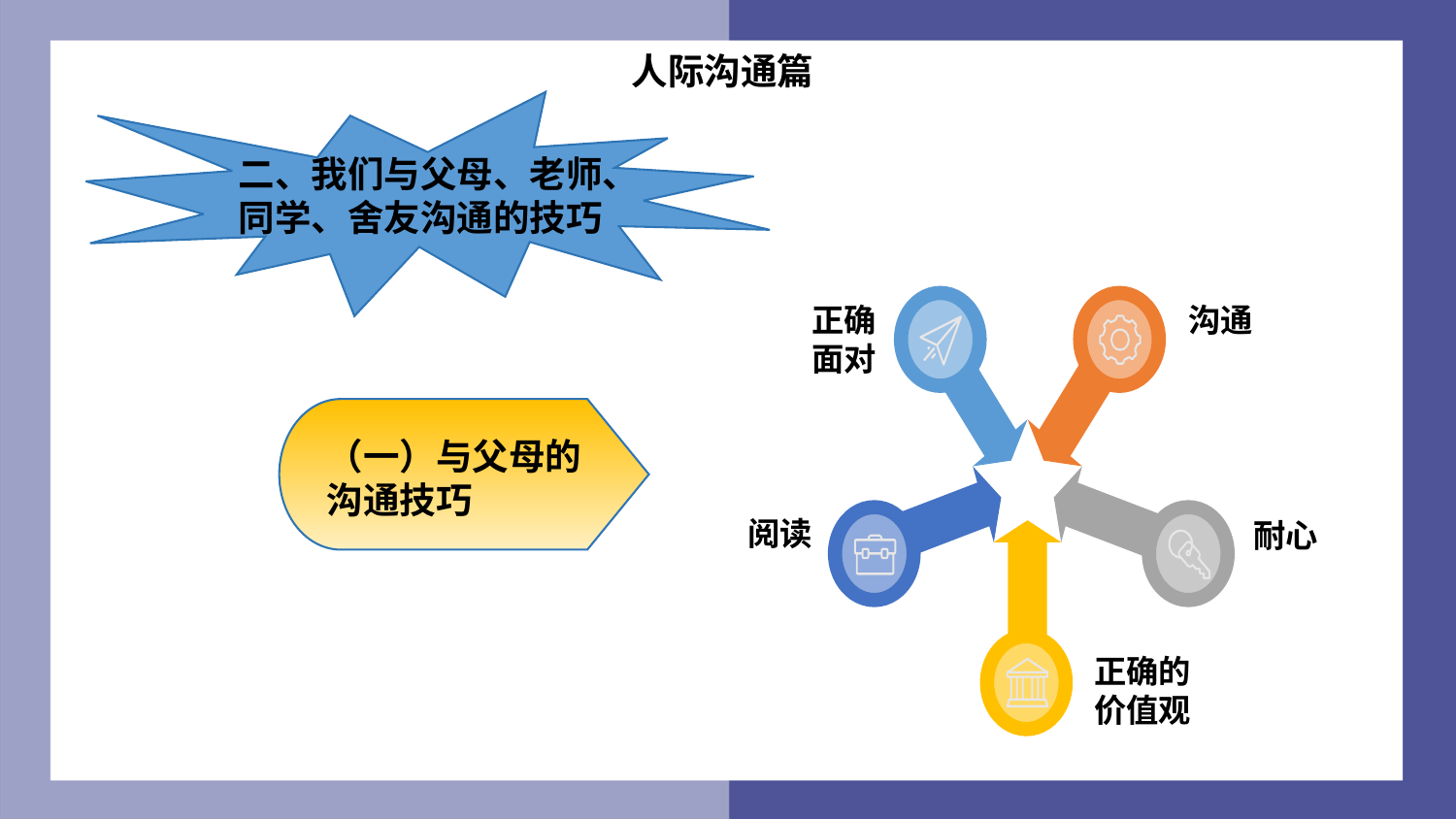

人际沟通篇

二、我们与父母、老师、同学、舍友沟通的技巧
正确面对

沟通

阅读

耐心

正确的价值观

（一）与父母的沟通技巧